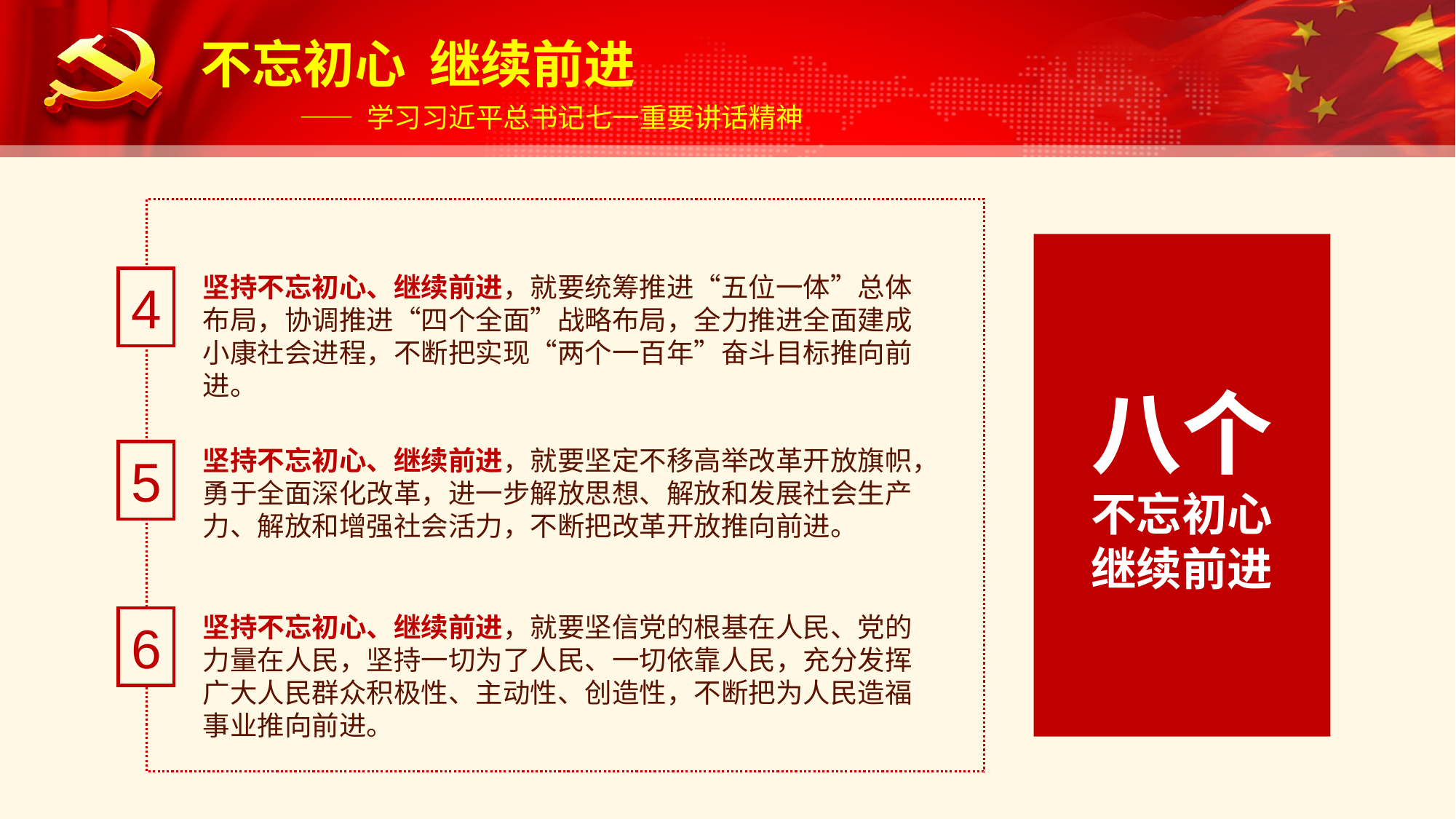

八个
不忘初心
继续前进
坚持不忘初心、继续前进，就要统筹推进“五位一体”总体布局，协调推进“四个全面”战略布局，全力推进全面建成小康社会进程，不断把实现“两个一百年”奋斗目标推向前进。
4
坚持不忘初心、继续前进，就要坚定不移高举改革开放旗帜，勇于全面深化改革，进一步解放思想、解放和发展社会生产力、解放和增强社会活力，不断把改革开放推向前进。
5
坚持不忘初心、继续前进，就要坚信党的根基在人民、党的力量在人民，坚持一切为了人民、一切依靠人民，充分发挥广大人民群众积极性、主动性、创造性，不断把为人民造福事业推向前进。
6